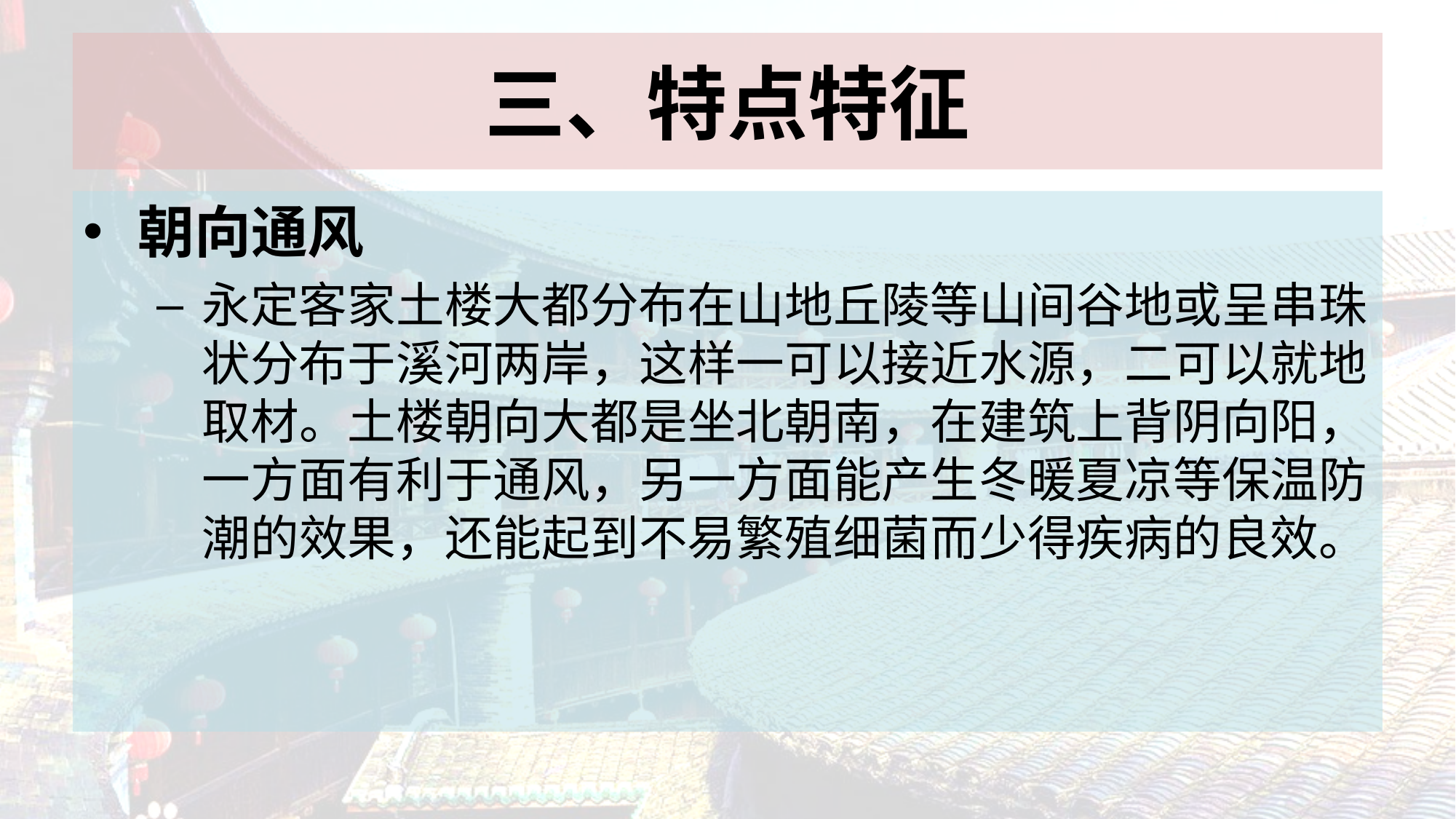

# 三、特点特征
朝向通风
永定客家土楼大都分布在山地丘陵等山间谷地或呈串珠状分布于溪河两岸，这样一可以接近水源，二可以就地取材。土楼朝向大都是坐北朝南，在建筑上背阴向阳，一方面有利于通风，另一方面能产生冬暖夏凉等保温防潮的效果，还能起到不易繁殖细菌而少得疾病的良效。